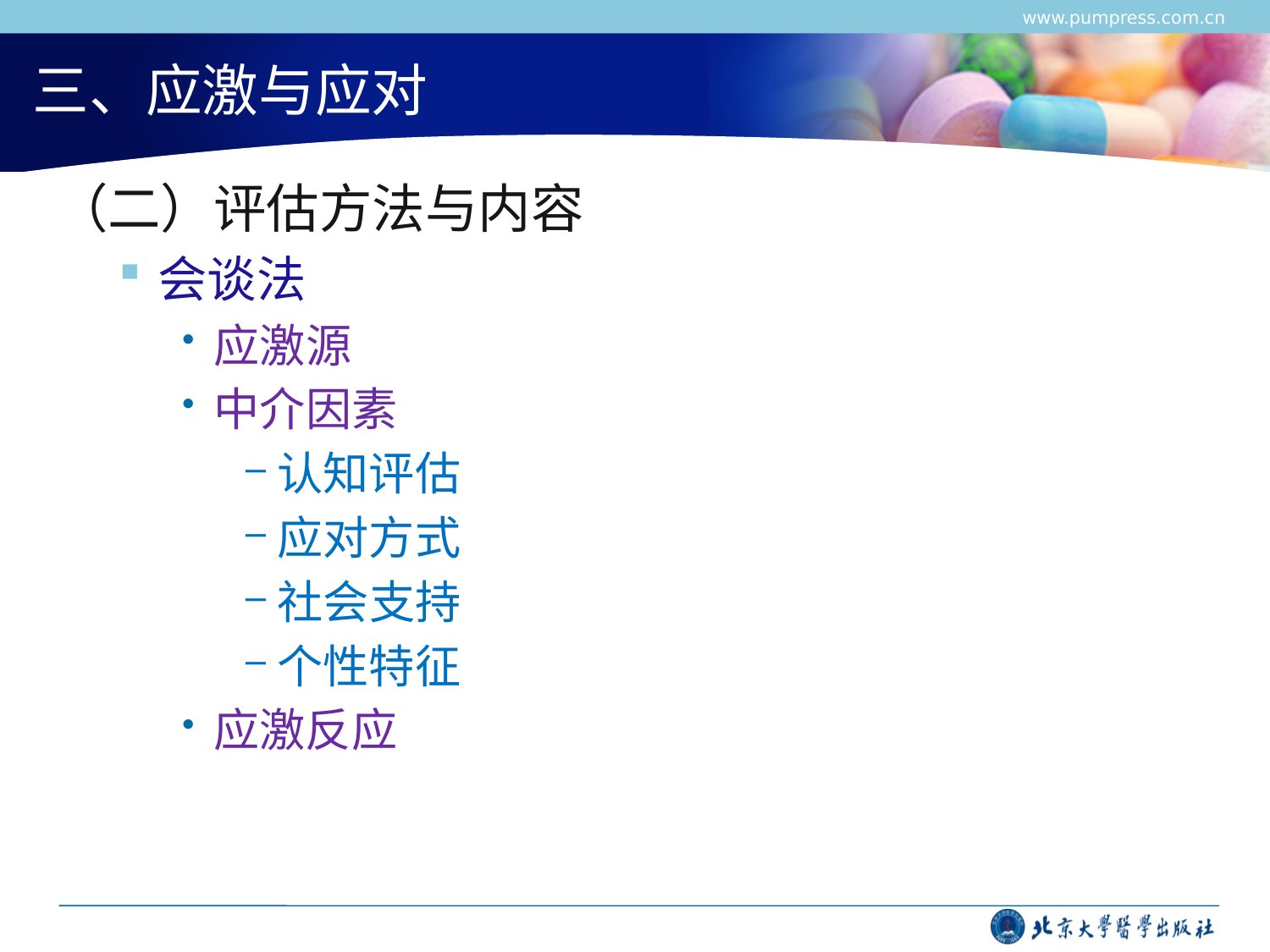

www.pumpress.com.cn
# 三、应激与应对
（二）评估方法与内容
会谈法
应激源
中介因素
认知评估
应对方式
社会支持
个性特征
应激反应